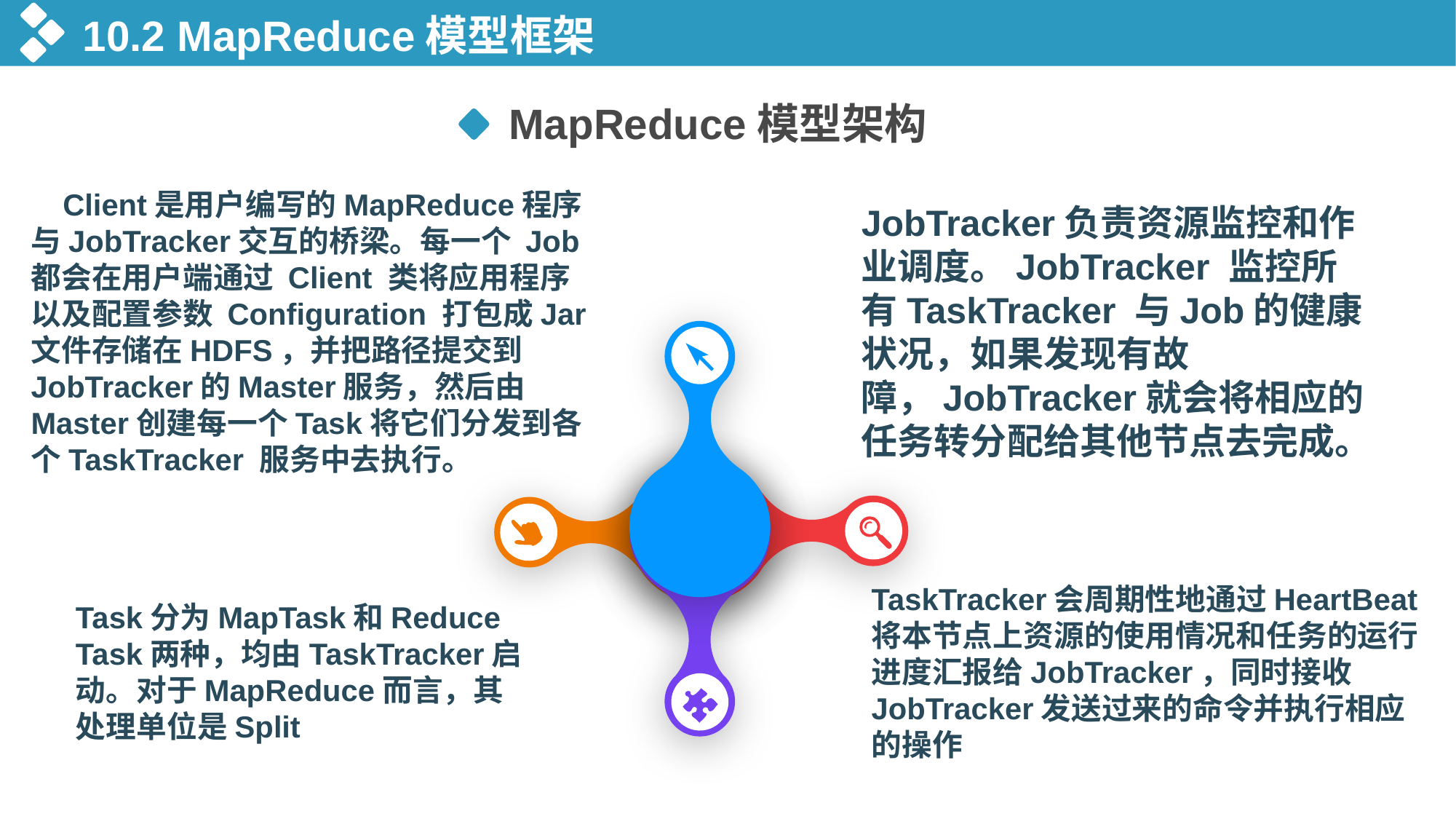

10.2 MapReduce模型框架
MapReduce模型架构

Client是用户编写的MapReduce程序与JobTracker交互的桥梁。每一个 Job 都会在用户端通过 Client 类将应用程序以及配置参数 Configuration 打包成Jar文件存储在HDFS，并把路径提交到JobTracker的Master服务，然后由Master创建每一个Task将它们分发到各个TaskTracker 服务中去执行。
JobTracker负责资源监控和作业调度。JobTracker 监控所有TaskTracker 与Job的健康状况，如果发现有故障，JobTracker就会将相应的任务转分配给其他节点去完成。

03

02
01

TaskTracker会周期性地通过HeartBeat将本节点上资源的使用情况和任务的运行进度汇报给JobTracker，同时接收JobTracker发送过来的命令并执行相应的操作
Task分为MapTask和Reduce Task两种，均由TaskTracker启动。对于MapReduce而言，其处理单位是Split
03